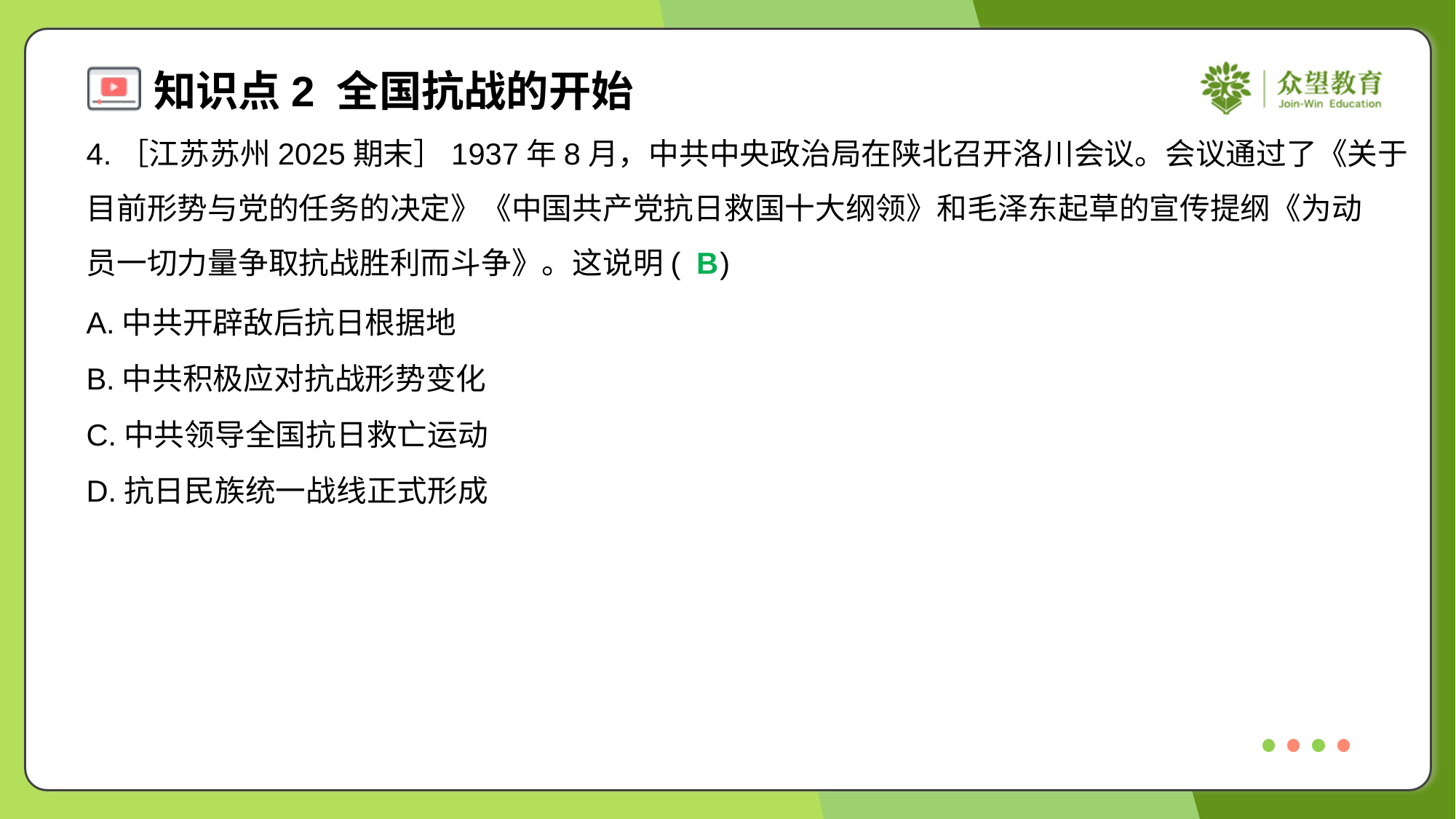

4.［江苏苏州2025期末］1937年8月，中共中央政治局在陕北召开洛川会议。会议通过了《关于
目前形势与党的任务的决定》《中国共产党抗日救国十大纲领》和毛泽东起草的宣传提纲《为动
员一切力量争取抗战胜利而斗争》。这说明(     )
B
A.中共开辟敌后抗日根据地
B.中共积极应对抗战形势变化
C.中共领导全国抗日救亡运动
D.抗日民族统一战线正式形成